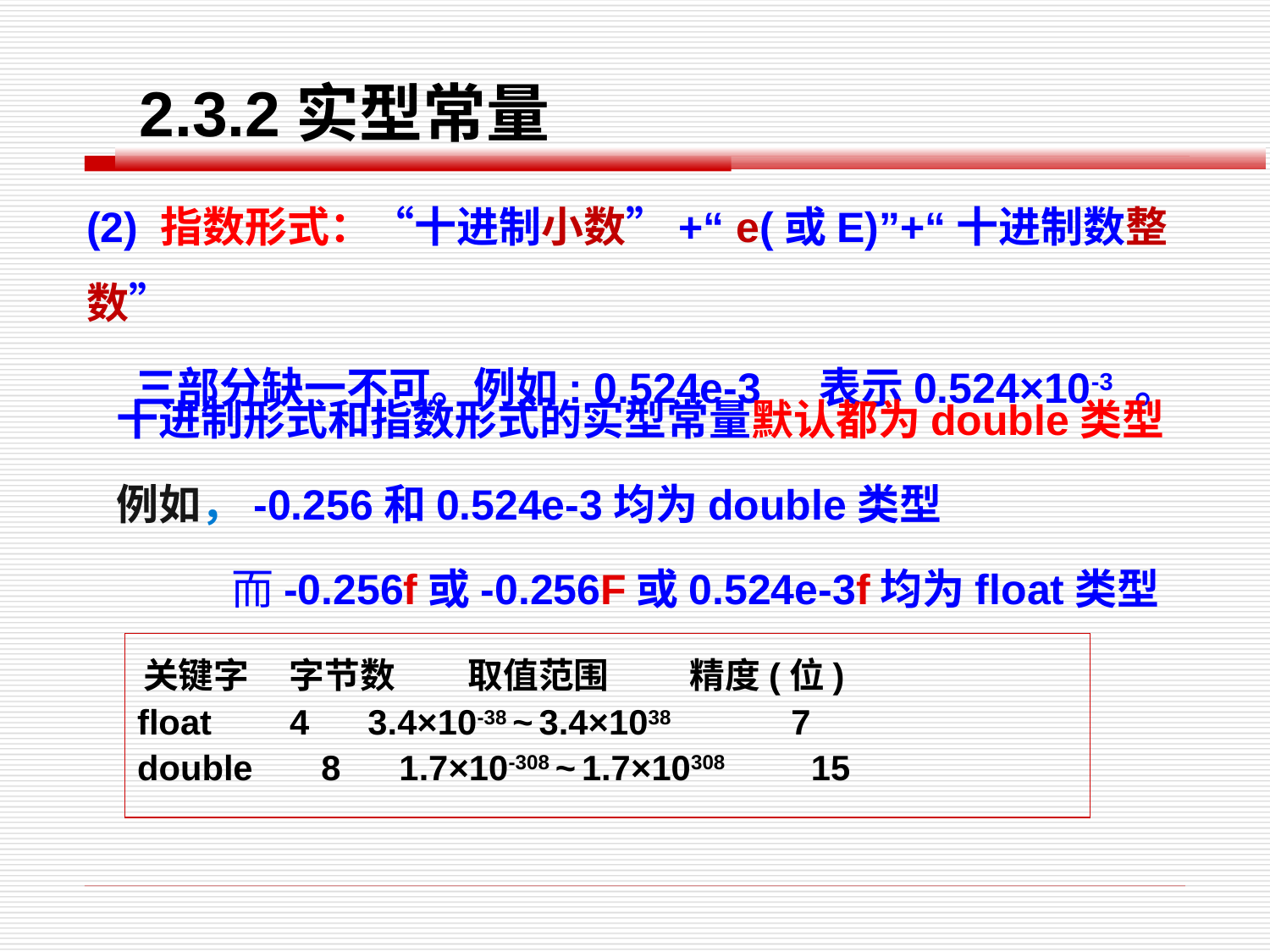

2.3.2实型常量

(2) 指数形式：“十进制小数”+“ e(或E)”+“十进制数整数”
    三部分缺一不可。例如: 0.524e-3    表示0.524×10-3 。
十进制形式和指数形式的实型常量默认都为double类型
例如，-0.256和0.524e-3均为double类型
           而-0.256f或-0.256F或0.524e-3f均为float类型

     关键字     字节数         取值范围          精度(位)
     float        4      3.4×10-38 ~ 3.4×1038                     7
     double       8      1.7×10-308 ~ 1.7×10308               15